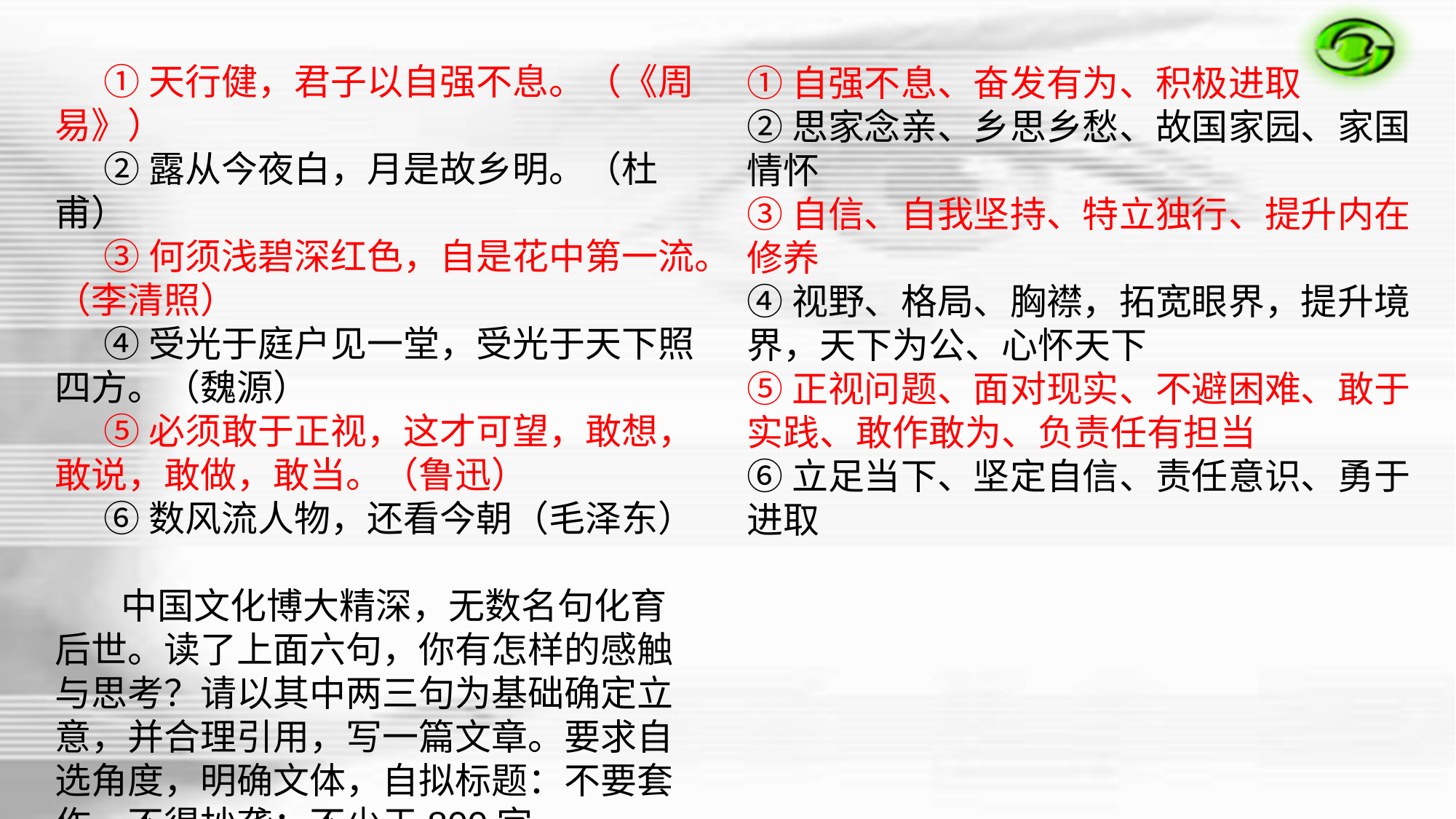

①天行健，君子以自强不息。（《周易》）
      ②露从今夜白，月是故乡明。（杜甫）
      ③何须浅碧深红色，自是花中第一流。（李清照）
      ④受光于庭户见一堂，受光于天下照四方。（魏源）
      ⑤必须敢于正视，这才可望，敢想，敢说，敢做，敢当。（鲁迅）
      ⑥数风流人物，还看今朝（毛泽东）

       中国文化博大精深，无数名句化育后世。读了上面六句，你有怎样的感触与思考？请以其中两三句为基础确定立意，并合理引用，写一篇文章。要求自选角度，明确文体，自拟标题：不要套作，不得抄袭；不少于800字。
①自强不息、奋发有为、积极进取
②思家念亲、乡思乡愁、故国家园、家国情怀
③自信、自我坚持、特立独行、提升内在修养
④视野、格局、胸襟，拓宽眼界，提升境界，天下为公、心怀天下
⑤正视问题、面对现实、不避困难、敢于实践、敢作敢为、负责任有担当
⑥立足当下、坚定自信、责任意识、勇于进取